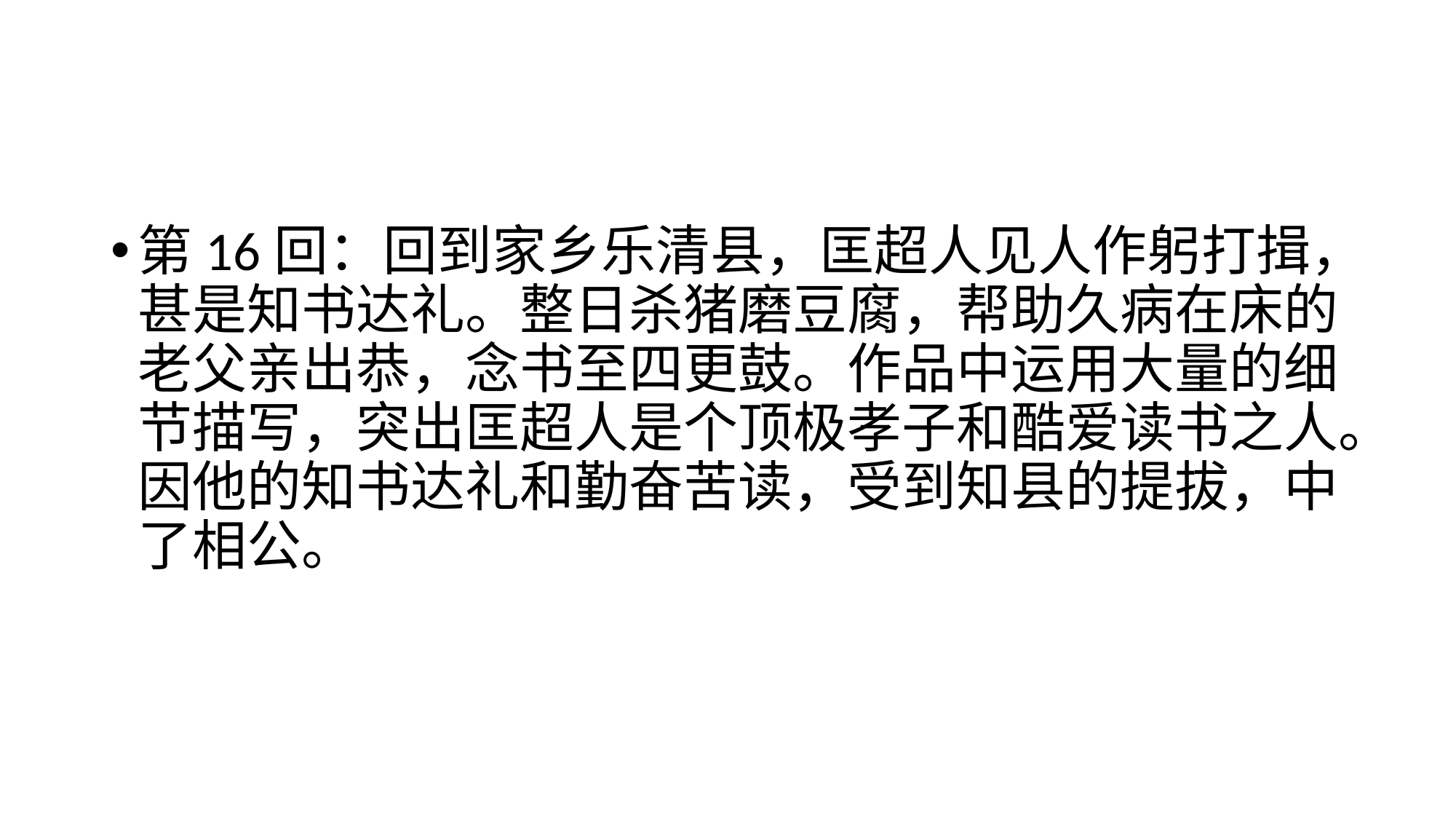

第16回：回到家乡乐清县，匡超人见人作躬打揖，甚是知书达礼。整日杀猪磨豆腐，帮助久病在床的老父亲出恭，念书至四更鼓。作品中运用大量的细节描写，突出匡超人是个顶极孝子和酷爱读书之人。因他的知书达礼和勤奋苦读，受到知县的提拔，中了相公。